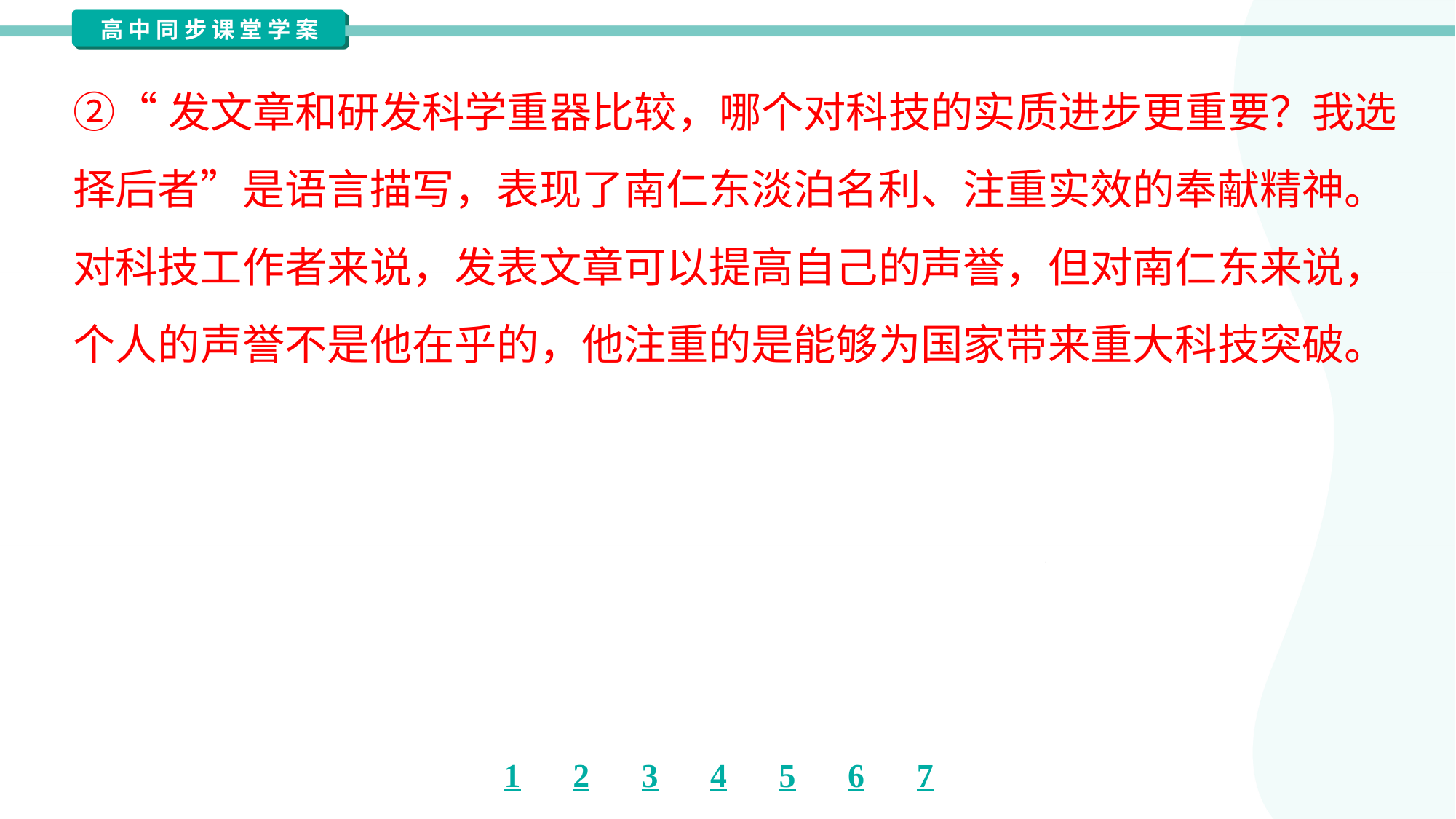

②“发文章和研发科学重器比较，哪个对科技的实质进步更重要？我选
择后者”是语言描写，表现了南仁东淡泊名利、注重实效的奉献精神。
对科技工作者来说，发表文章可以提高自己的声誉，但对南仁东来说，
个人的声誉不是他在乎的，他注重的是能够为国家带来重大科技突破。